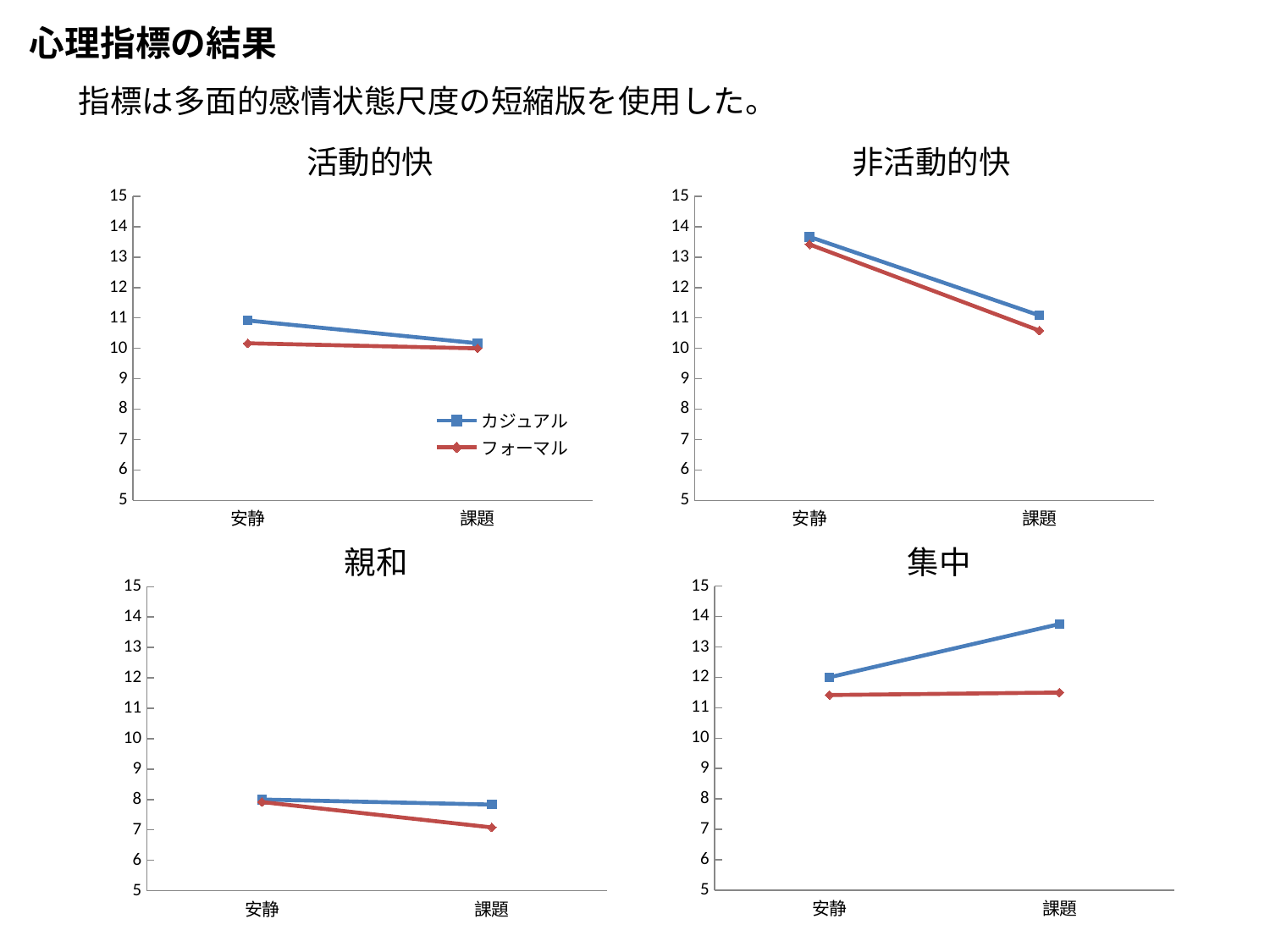

心理指標の結果
指標は多面的感情状態尺度の短縮版を使用した。
非活動的快
活動的快

### Chart

| Category | カジュアル | フォーマル |
|---|---|---|
| 安静 | 10.916666666666666 | 10.166666666666666 |
| 課題 | 10.166666666666666 | 10.0 |

### Chart

| Category | カジュアル | フォーマル |
|---|---|---|
| 安静 | 13.666666666666666 | 13.416666666666666 |
| 課題 | 11.083333333333334 | 10.583333333333334 |
親和
集中

### Chart

| Category | カジュアル | フォーマル |
|---|---|---|
| 安静 | 8.0 | 7.916666666666667 |
| 課題 | 7.833333333333333 | 7.083333333333333 |

### Chart

| Category | カジュアル | フォーマル |
|---|---|---|
| 安静 | 12.0 | 11.416666666666666 |
| 課題 | 13.75 | 11.5 |